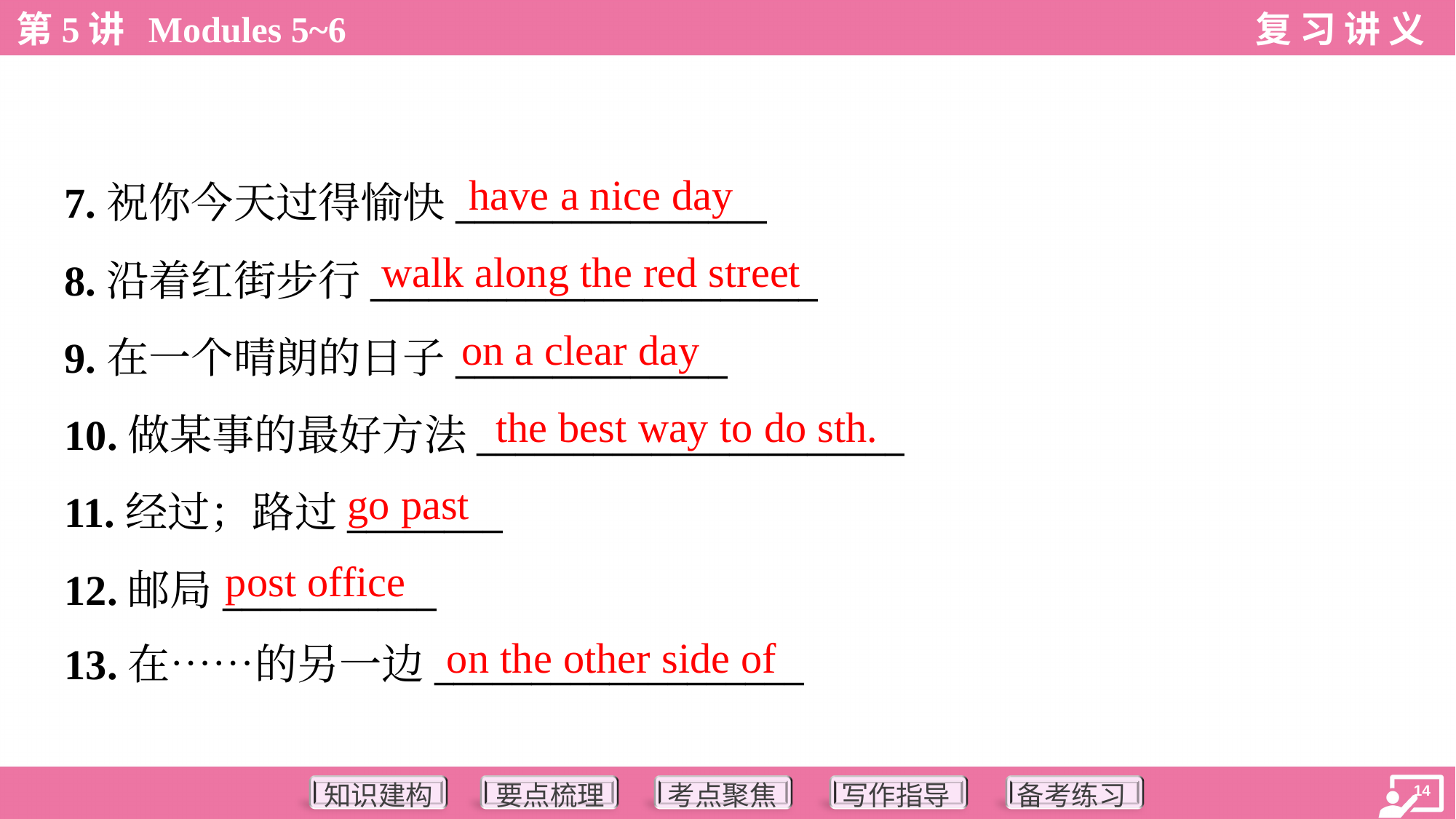

have a nice day
7.祝你今天过得愉快________________
8.沿着红街步行_______________________
9.在一个晴朗的日子______________
10.做某事的最好方法______________________
11.经过；路过________
12.邮局___________
13.在……的另一边___________________
walk along the red street
on a clear day
the best way to do sth.
go past
post office
on the other side of